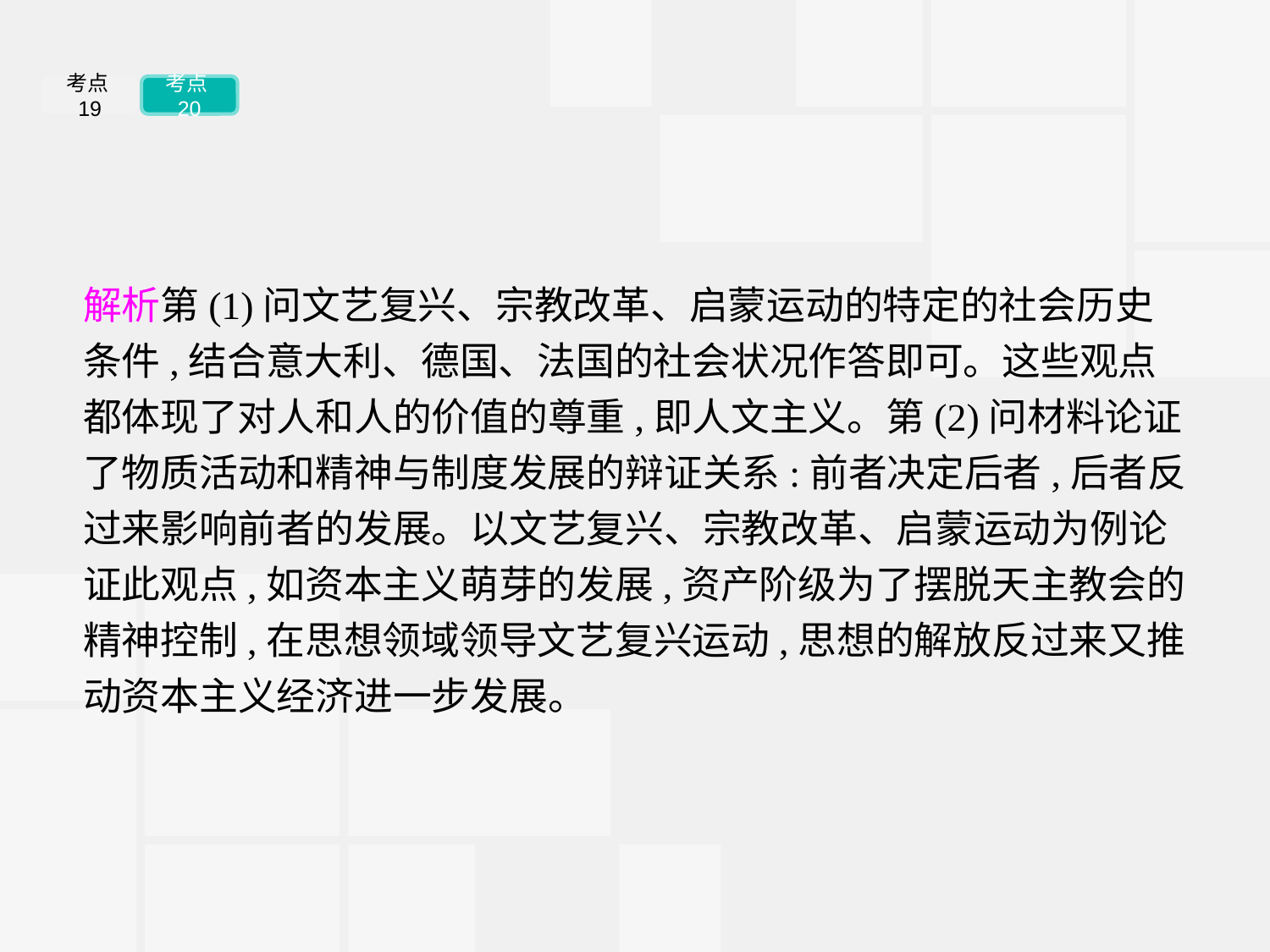

考点19
考点20
解析第(1)问文艺复兴、宗教改革、启蒙运动的特定的社会历史条件,结合意大利、德国、法国的社会状况作答即可。这些观点都体现了对人和人的价值的尊重,即人文主义。第(2)问材料论证了物质活动和精神与制度发展的辩证关系:前者决定后者,后者反过来影响前者的发展。以文艺复兴、宗教改革、启蒙运动为例论证此观点,如资本主义萌芽的发展,资产阶级为了摆脱天主教会的精神控制,在思想领域领导文艺复兴运动,思想的解放反过来又推动资本主义经济进一步发展。